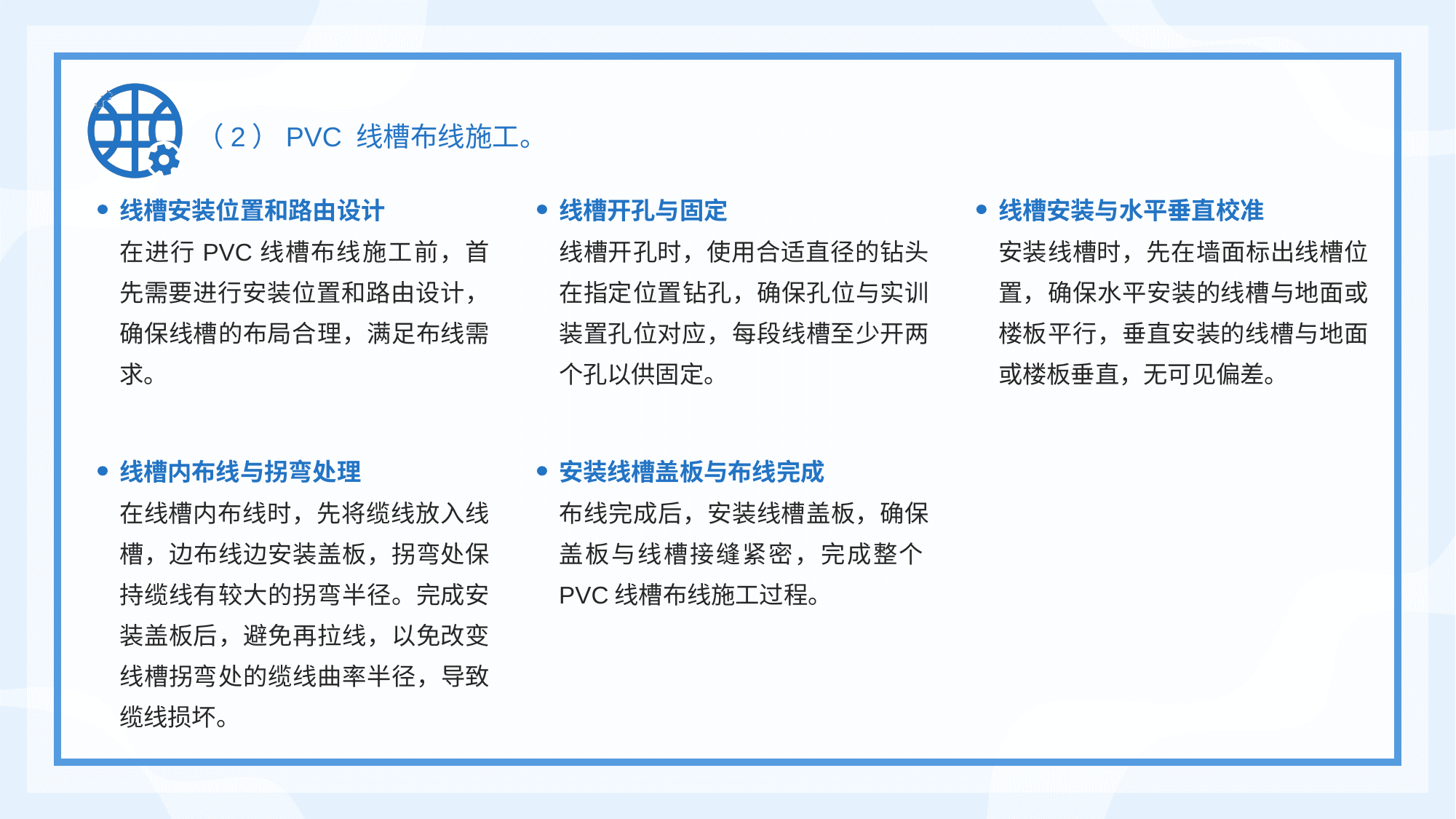

（2）PVC 线槽布线施工。
线槽安装位置和路由设计
线槽开孔与固定
线槽安装与水平垂直校准

在进行PVC线槽布线施工前，首先需要进行安装位置和路由设计，确保线槽的布局合理，满足布线需求。
线槽开孔时，使用合适直径的钻头在指定位置钻孔，确保孔位与实训装置孔位对应，每段线槽至少开两个孔以供固定。
安装线槽时，先在墙面标出线槽位置，确保水平安装的线槽与地面或楼板平行，垂直安装的线槽与地面或楼板垂直，无可见偏差。

线槽内布线与拐弯处理
安装线槽盖板与布线完成

在线槽内布线时，先将缆线放入线槽，边布线边安装盖板，拐弯处保持缆线有较大的拐弯半径。完成安装盖板后，避免再拉线，以免改变线槽拐弯处的缆线曲率半径，导致缆线损坏。
布线完成后，安装线槽盖板，确保盖板与线槽接缝紧密，完成整个PVC线槽布线施工过程。